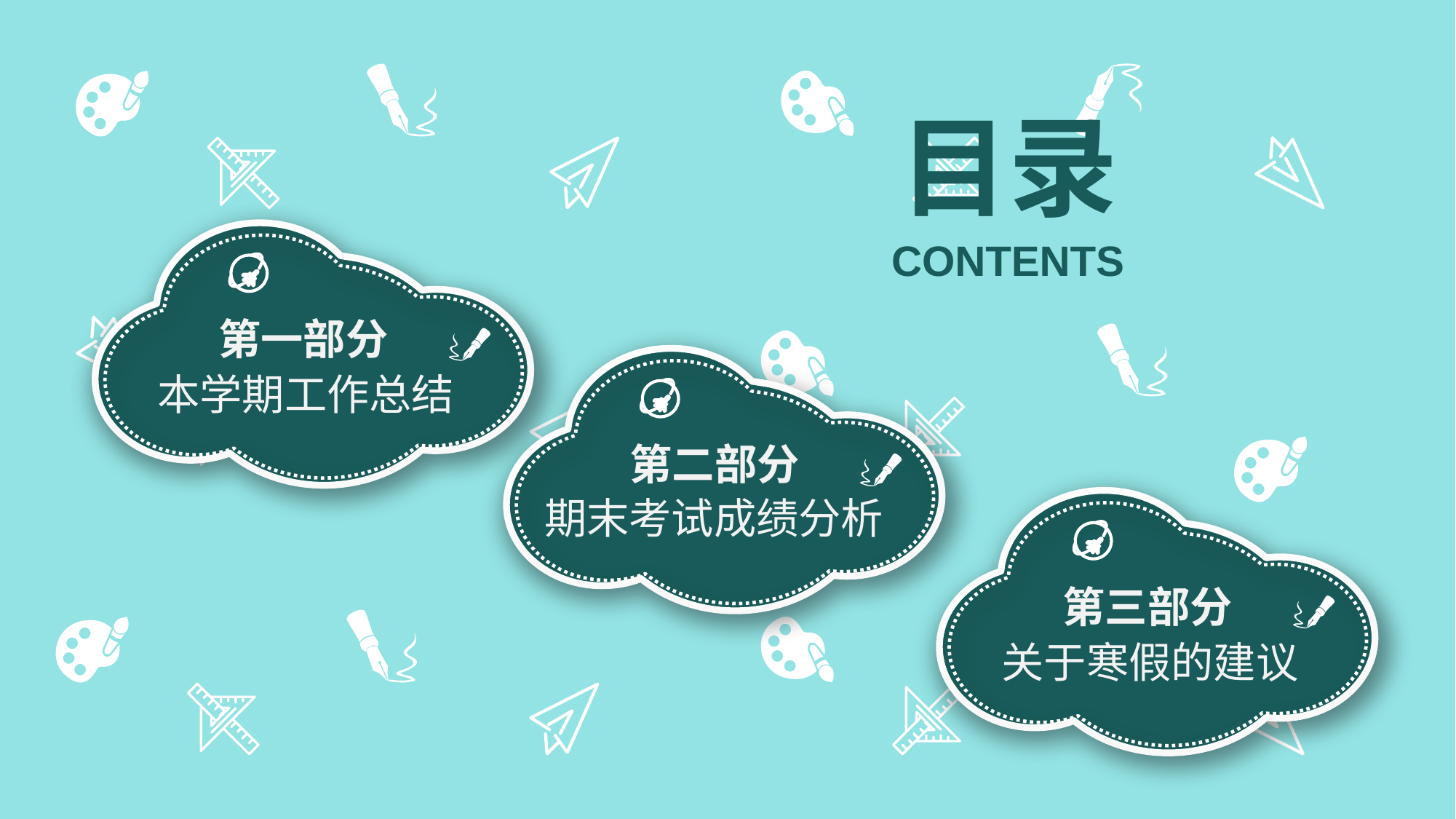

目录

CONTENTS
第一部分

本学期工作总结
第二部分
期末考试成绩分析

第三部分
关于寒假的建议